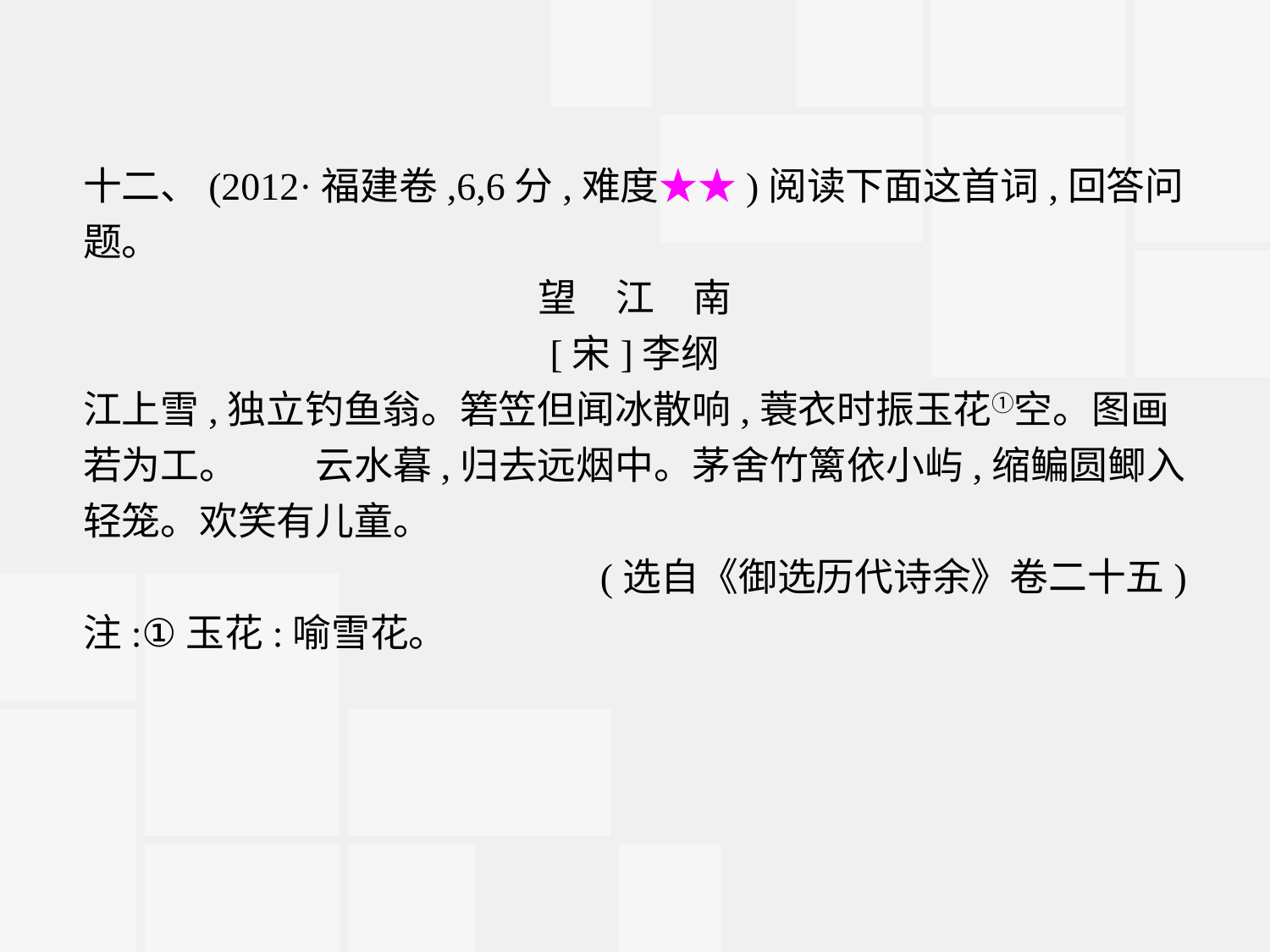

十二、(2012·福建卷,6,6分,难度★★)阅读下面这首词,回答问题。
望　江　南
[宋]李纲
江上雪,独立钓鱼翁。箬笠但闻冰散响,蓑衣时振玉花①空。图画若为工。　　云水暮,归去远烟中。茅舍竹篱依小屿,缩鳊圆鲫入轻笼。欢笑有儿童。
(选自《御选历代诗余》卷二十五)
注:①玉花:喻雪花。